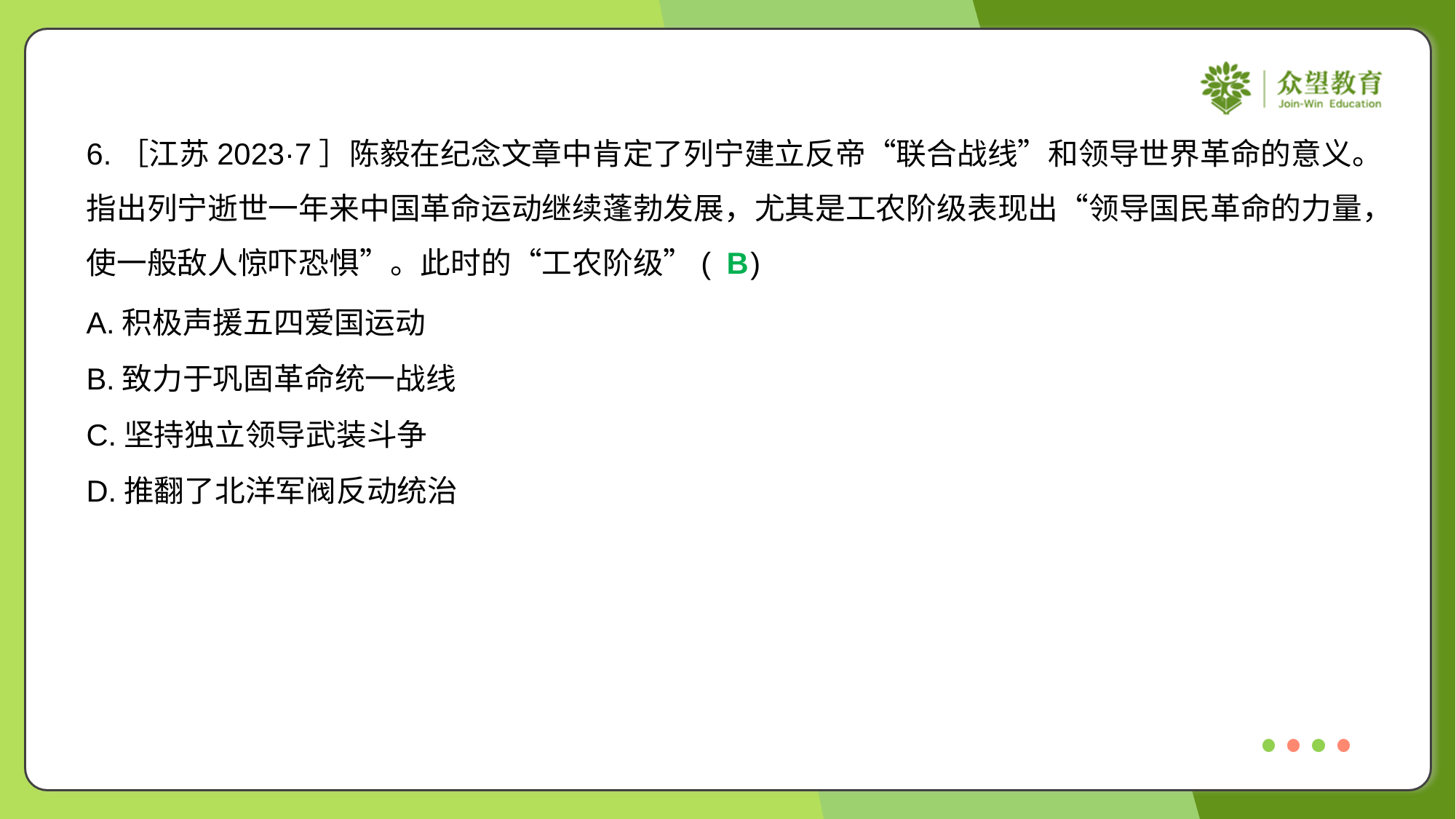

6.［江苏2023·7］陈毅在纪念文章中肯定了列宁建立反帝“联合战线”和领导世界革命的意义。
指出列宁逝世一年来中国革命运动继续蓬勃发展，尤其是工农阶级表现出“领导国民革命的力量，
使一般敌人惊吓恐惧”。此时的“工农阶级”(     )
B
A.积极声援五四爱国运动
B.致力于巩固革命统一战线
C.坚持独立领导武装斗争
D.推翻了北洋军阀反动统治